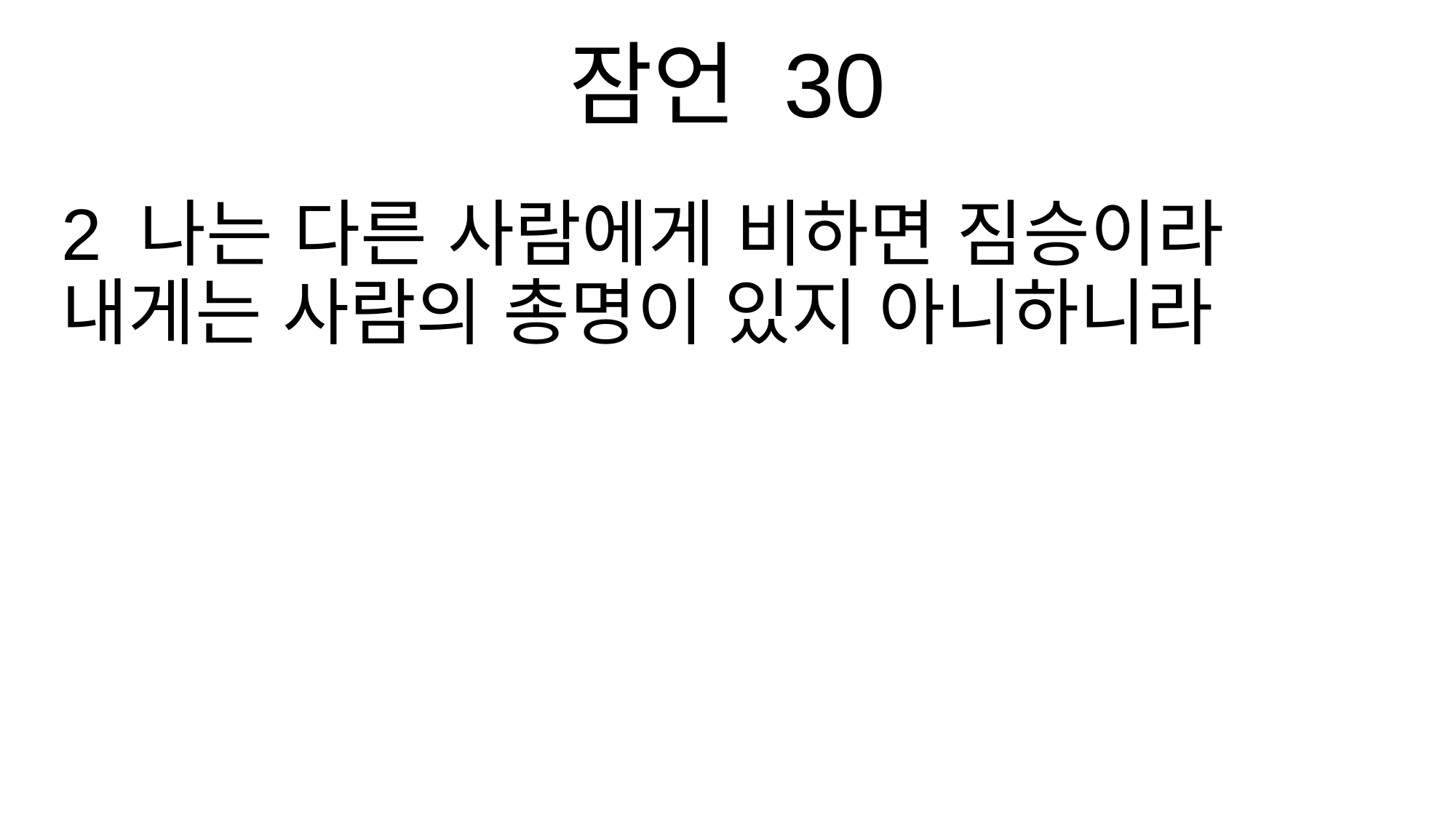

잠언 30
2 나는 다른 사람에게 비하면 짐승이라 내게는 사람의 총명이 있지 아니하니라